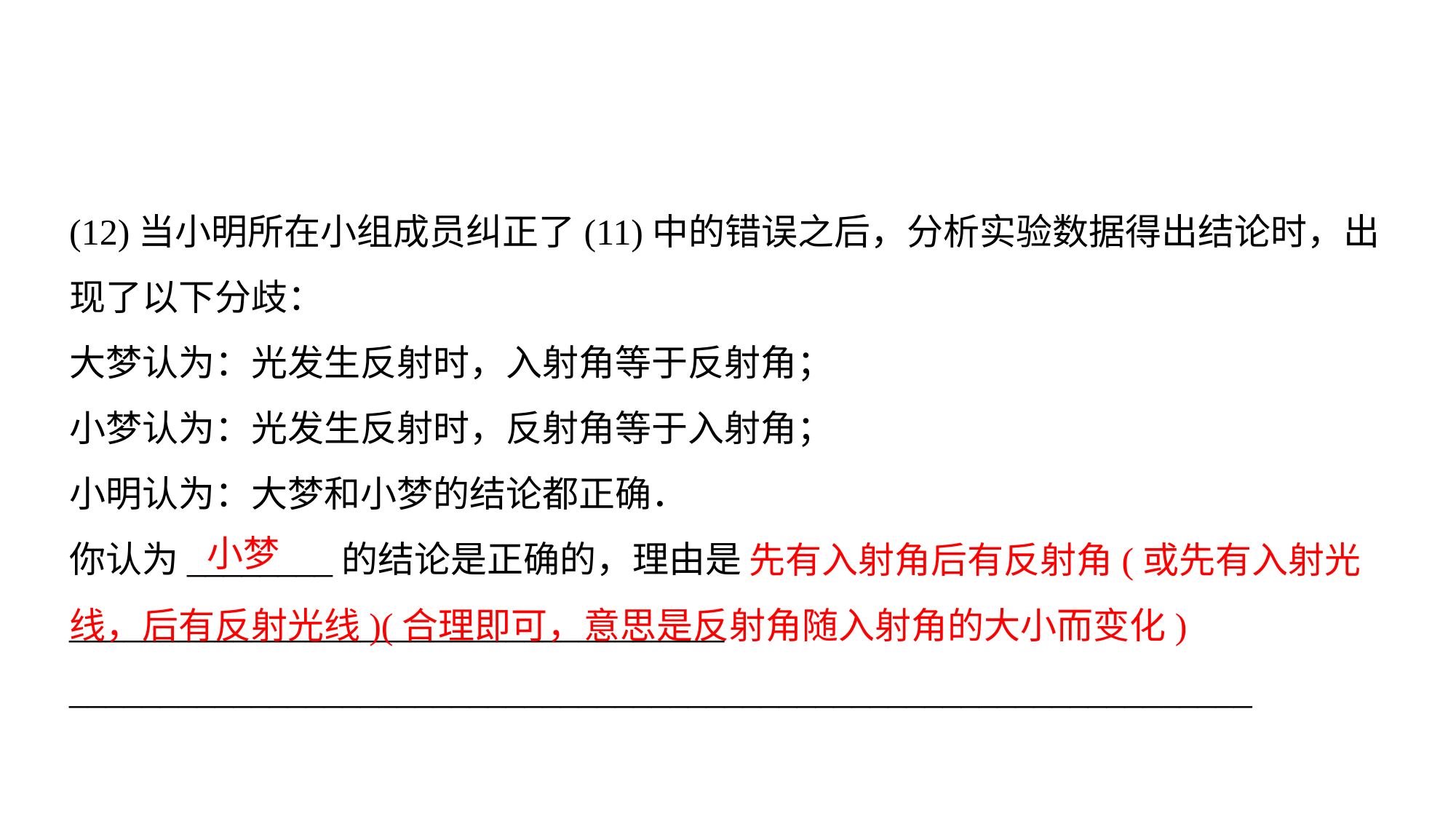

(12)当小明所在小组成员纠正了(11)中的错误之后，分析实验数据得出结论时，出现了以下分歧：
大梦认为：光发生反射时，入射角等于反射角；
小梦认为：光发生反射时，反射角等于入射角；
小明认为：大梦和小梦的结论都正确．
你认为________的结论是正确的，理由是____________________________________
_________________________________________________________________
                                                                                  先有入射角后有反射角(或先有入射光线，后有反射光线)(合理即可，意思是反射角随入射角的大小而变化)
小梦